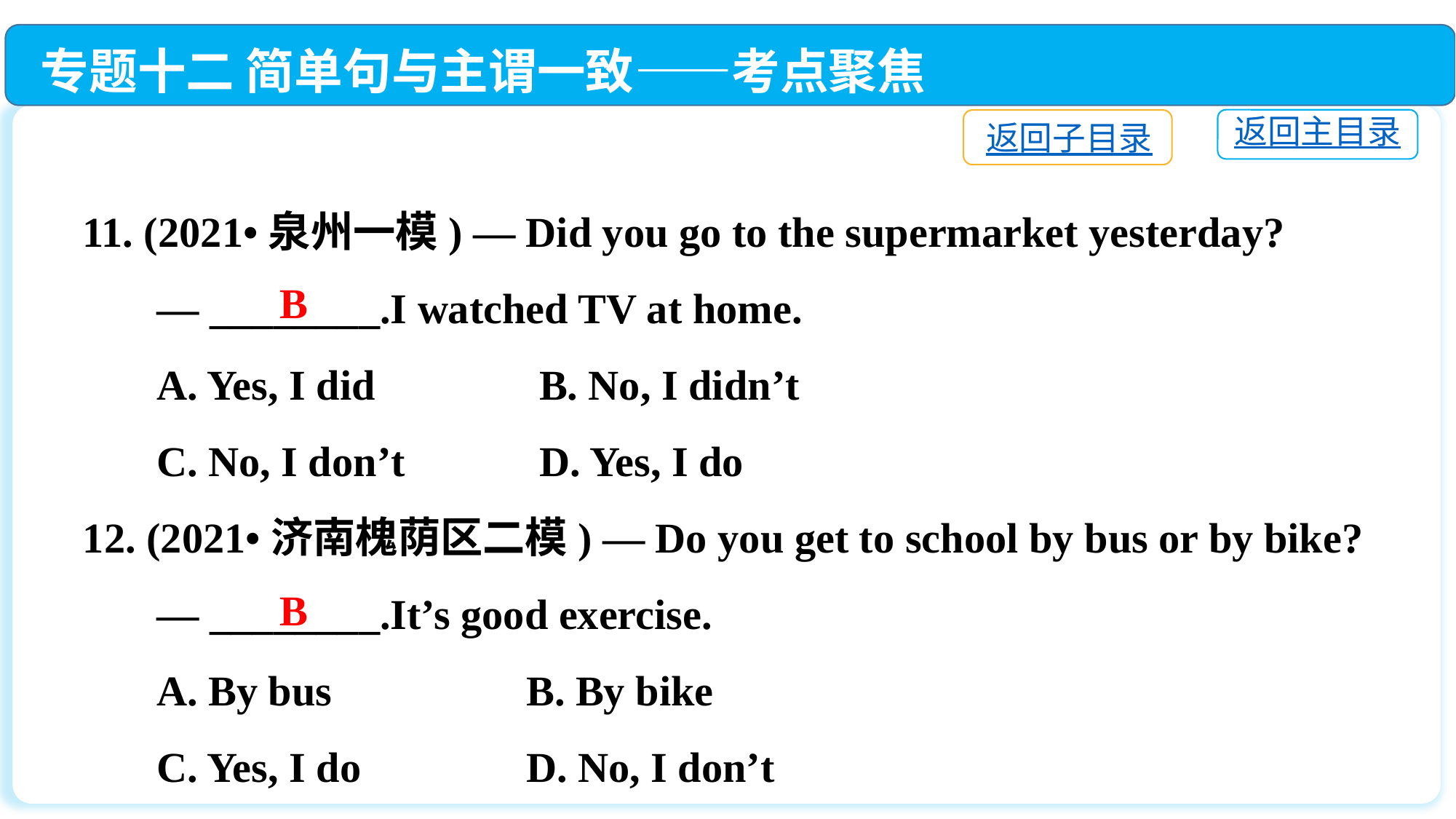

专题十二 简单句与主谓一致——考点聚焦

返回主目录

返回子目录
11. (2021•泉州一模) — Did you go to the supermarket yesterday?
       — ________.I watched TV at home.
       A. Yes, I did　 	 B. No, I didn’t
       C. No, I don’t　　	 D. Yes, I do
12. (2021•济南槐荫区二模) — Do you get to school by bus or by bike?
       — ________.It’s good exercise.
       A. By bus	           B. By bike
       C. Yes, I do	           D. No, I don’t
B
B